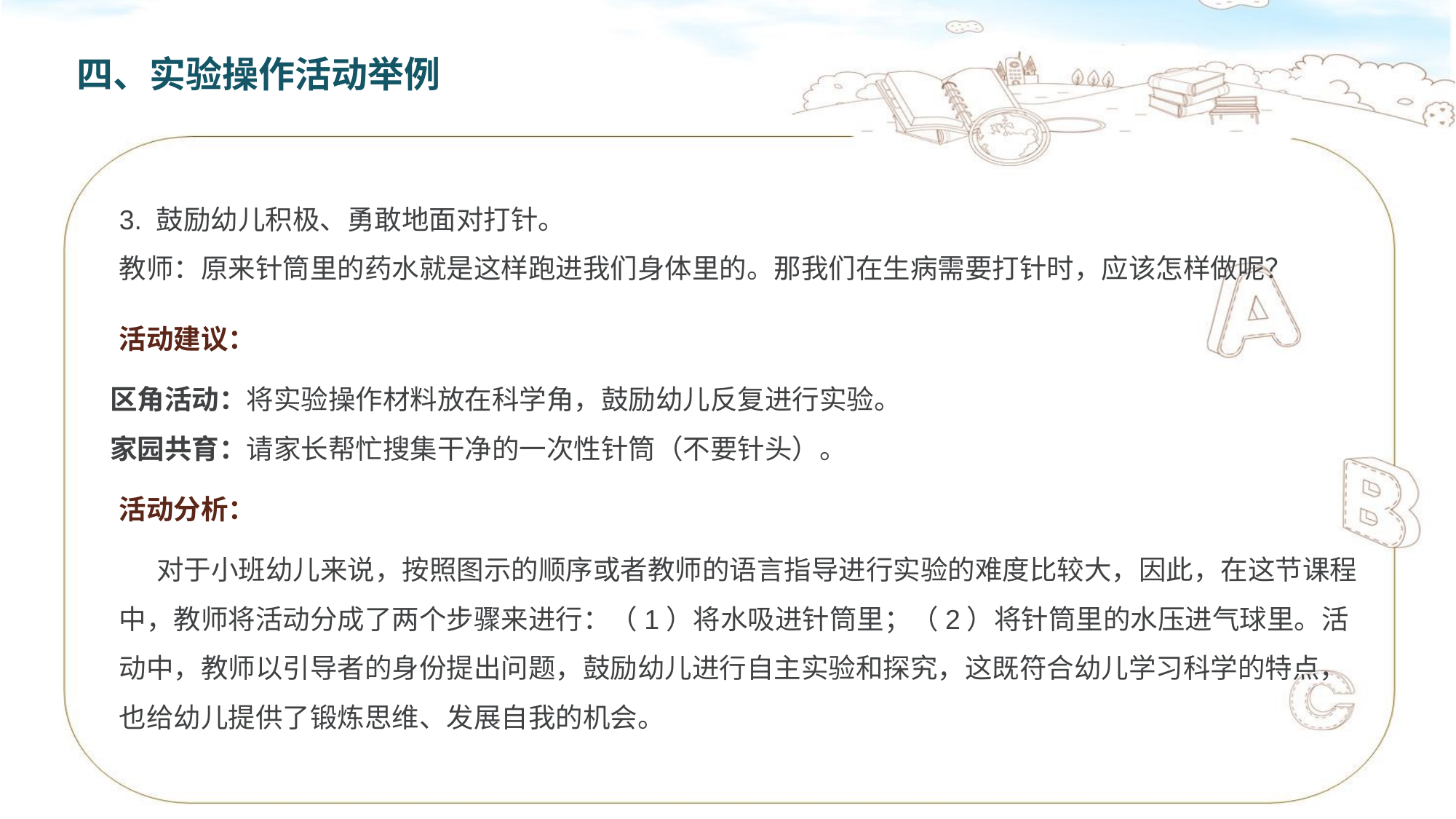

四、实验操作活动举例
3. 鼓励幼儿积极、勇敢地面对打针。
教师：原来针筒里的药水就是这样跑进我们身体里的。那我们在生病需要打针时，应该怎样做呢？
活动建议：
区角活动：将实验操作材料放在科学角，鼓励幼儿反复进行实验。
家园共育：请家长帮忙搜集干净的一次性针筒（不要针头）。
活动分析：
     对于小班幼儿来说，按照图示的顺序或者教师的语言指导进行实验的难度比较大，因此，在这节课程中，教师将活动分成了两个步骤来进行：（1）将水吸进针筒里；（2）将针筒里的水压进气球里。活动中，教师以引导者的身份提出问题，鼓励幼儿进行自主实验和探究，这既符合幼儿学习科学的特点，也给幼儿提供了锻炼思维、发展自我的机会。